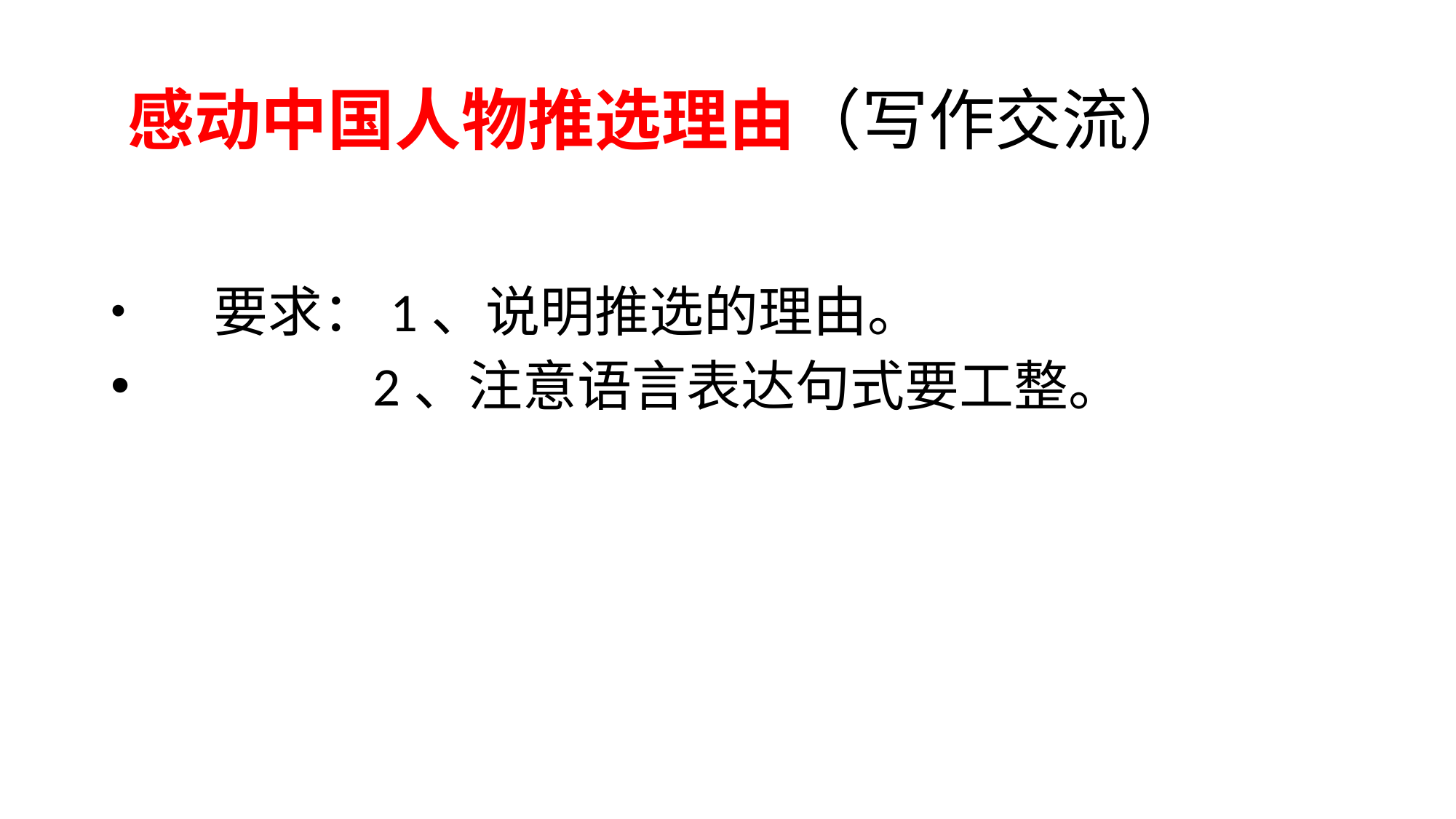

# 感动中国人物推选理由（写作交流）

      要求：1、说明推选的理由。
                   2、注意语言表达句式要工整。